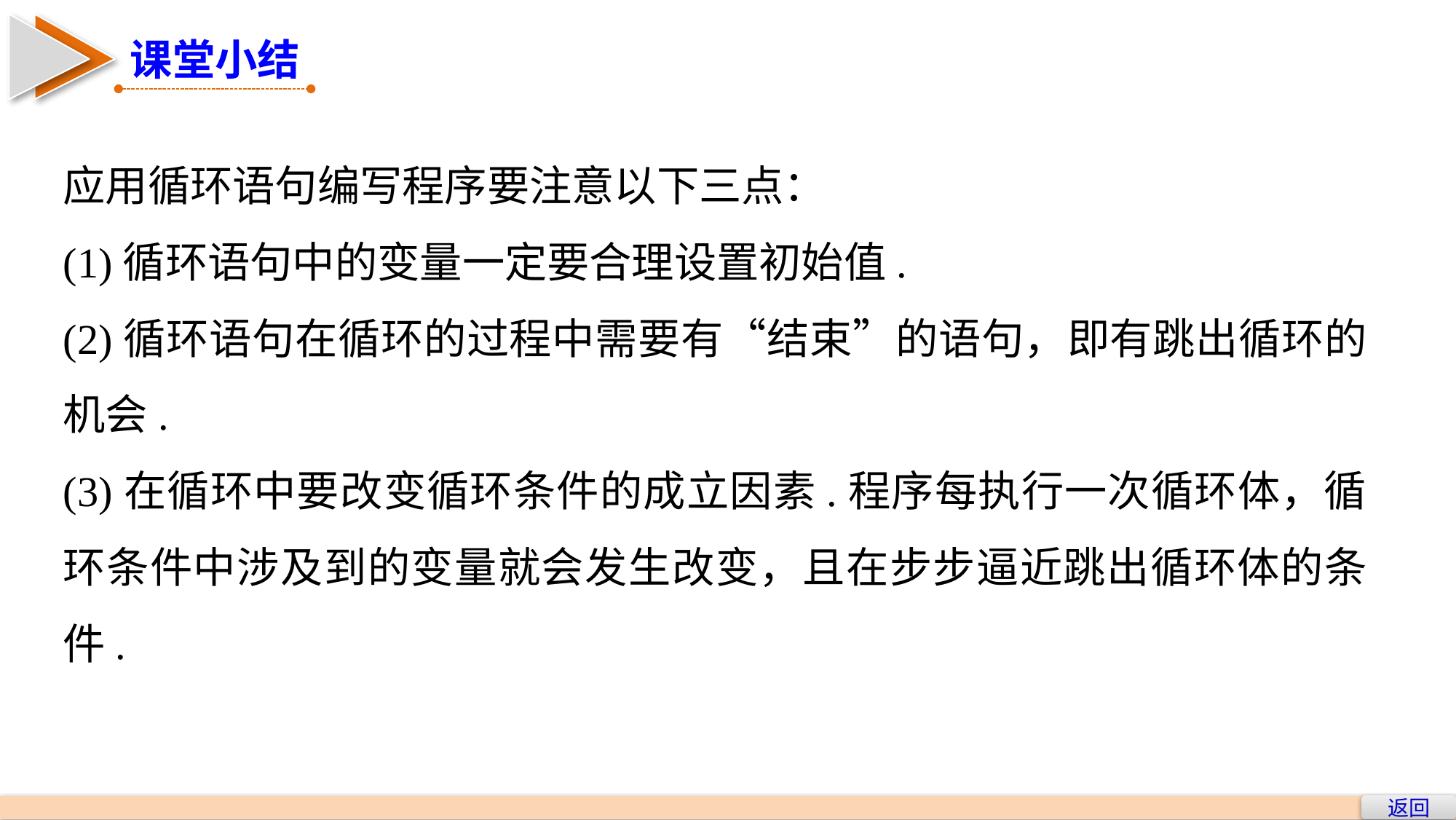

课堂小结
应用循环语句编写程序要注意以下三点：
(1)循环语句中的变量一定要合理设置初始值.
(2)循环语句在循环的过程中需要有“结束”的语句，即有跳出循环的机会.
(3)在循环中要改变循环条件的成立因素.程序每执行一次循环体，循环条件中涉及到的变量就会发生改变，且在步步逼近跳出循环体的条件.
返回